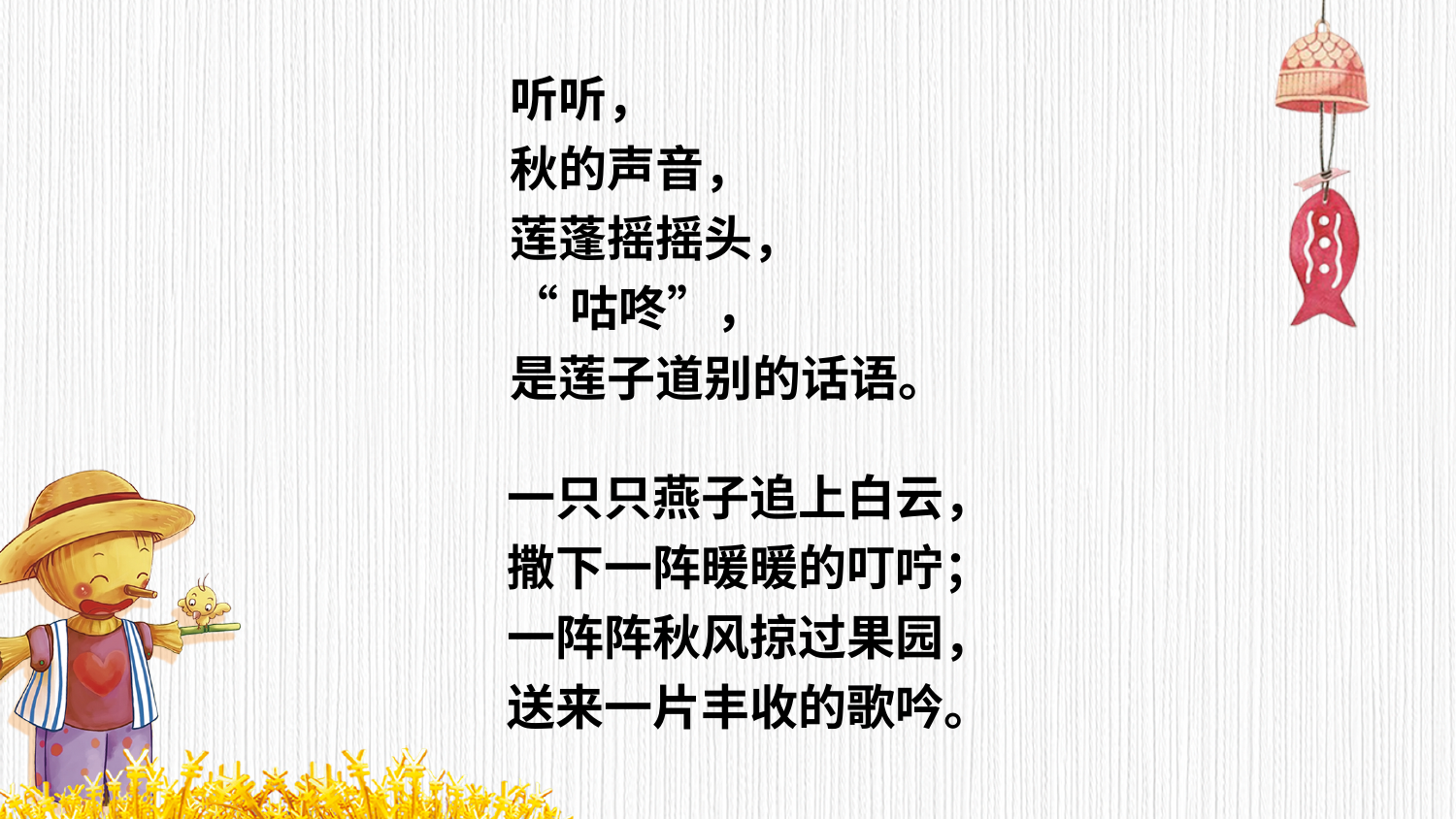

听听，
秋的声音，
莲蓬摇摇头，
“咕咚”，
是莲子道别的话语。
一只只燕子追上白云，
撒下一阵暖暖的叮咛；
一阵阵秋风掠过果园，
送来一片丰收的歌吟。